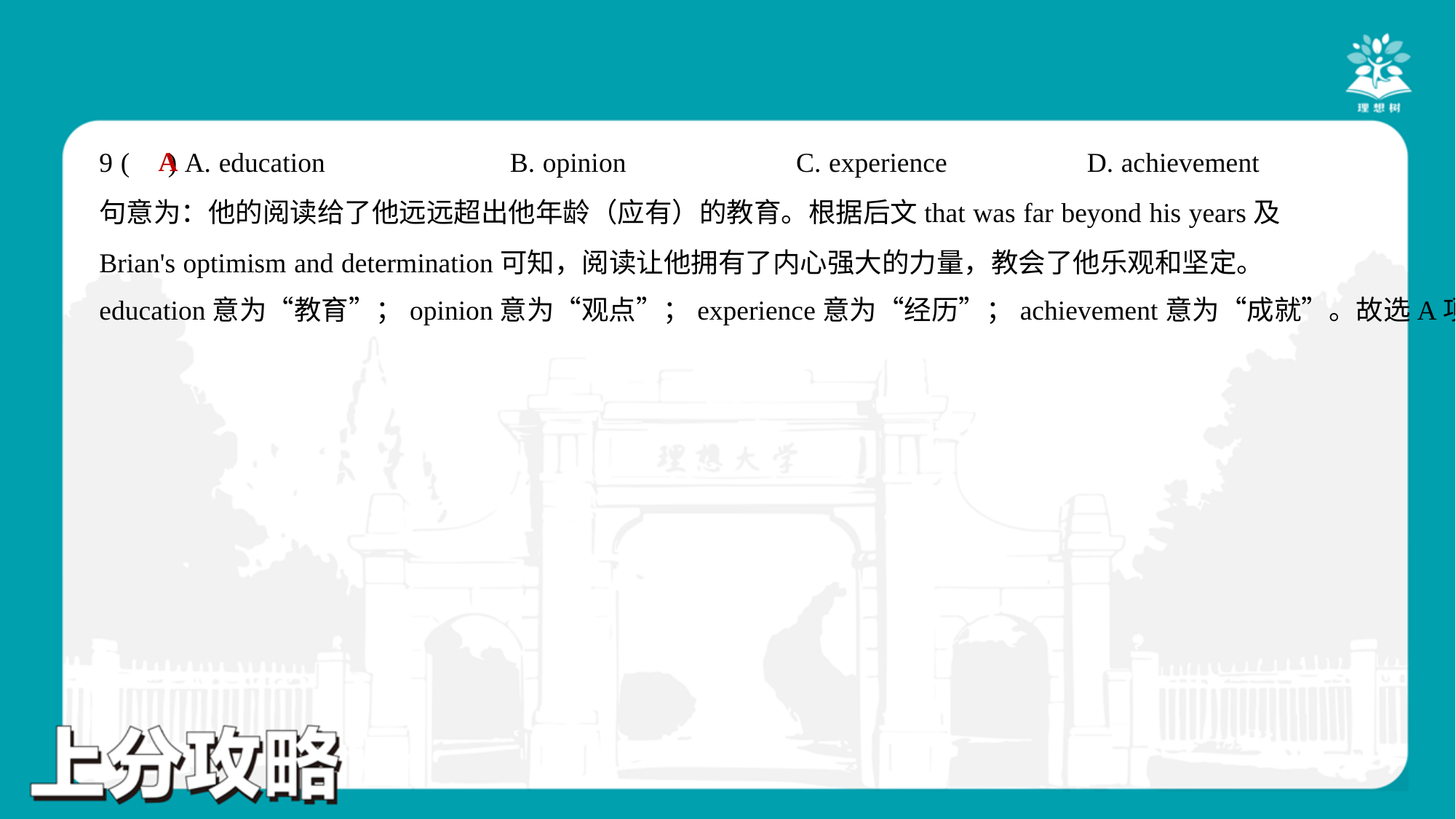

A
9 (     ) A. education	B. opinion	C. experience	D. achievement
句意为：他的阅读给了他远远超出他年龄（应有）的教育。根据后文that was far beyond his years及
Brian's optimism and determination可知，阅读让他拥有了内心强大的力量，教会了他乐观和坚定。
education意为“教育”；opinion意为“观点”；experience意为“经历”；achievement意为“成就”。故选A项。